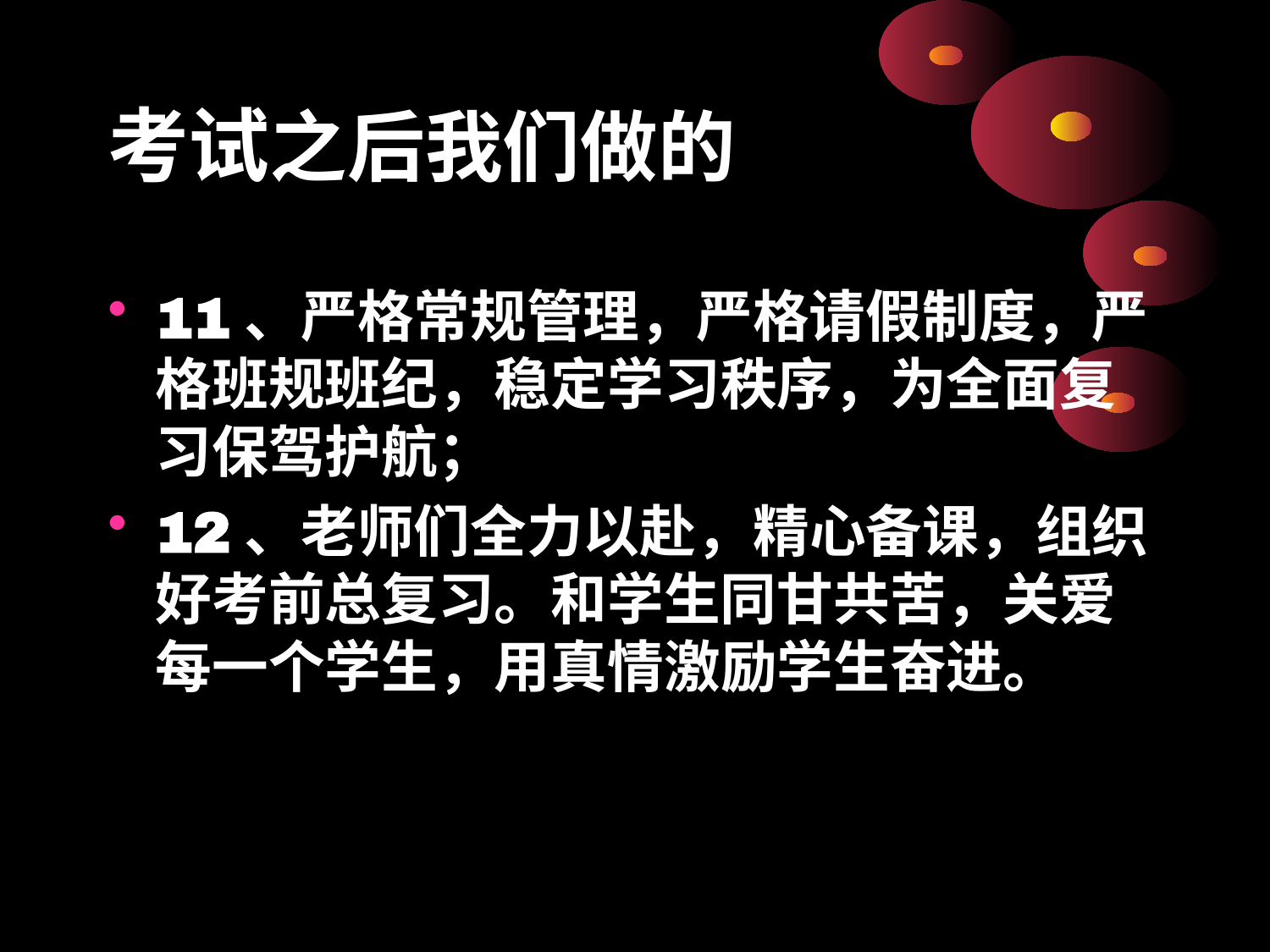

# 考试之后我们做的
11、严格常规管理，严格请假制度，严格班规班纪，稳定学习秩序，为全面复习保驾护航；
12、老师们全力以赴，精心备课，组织好考前总复习。和学生同甘共苦，关爱每一个学生，用真情激励学生奋进。